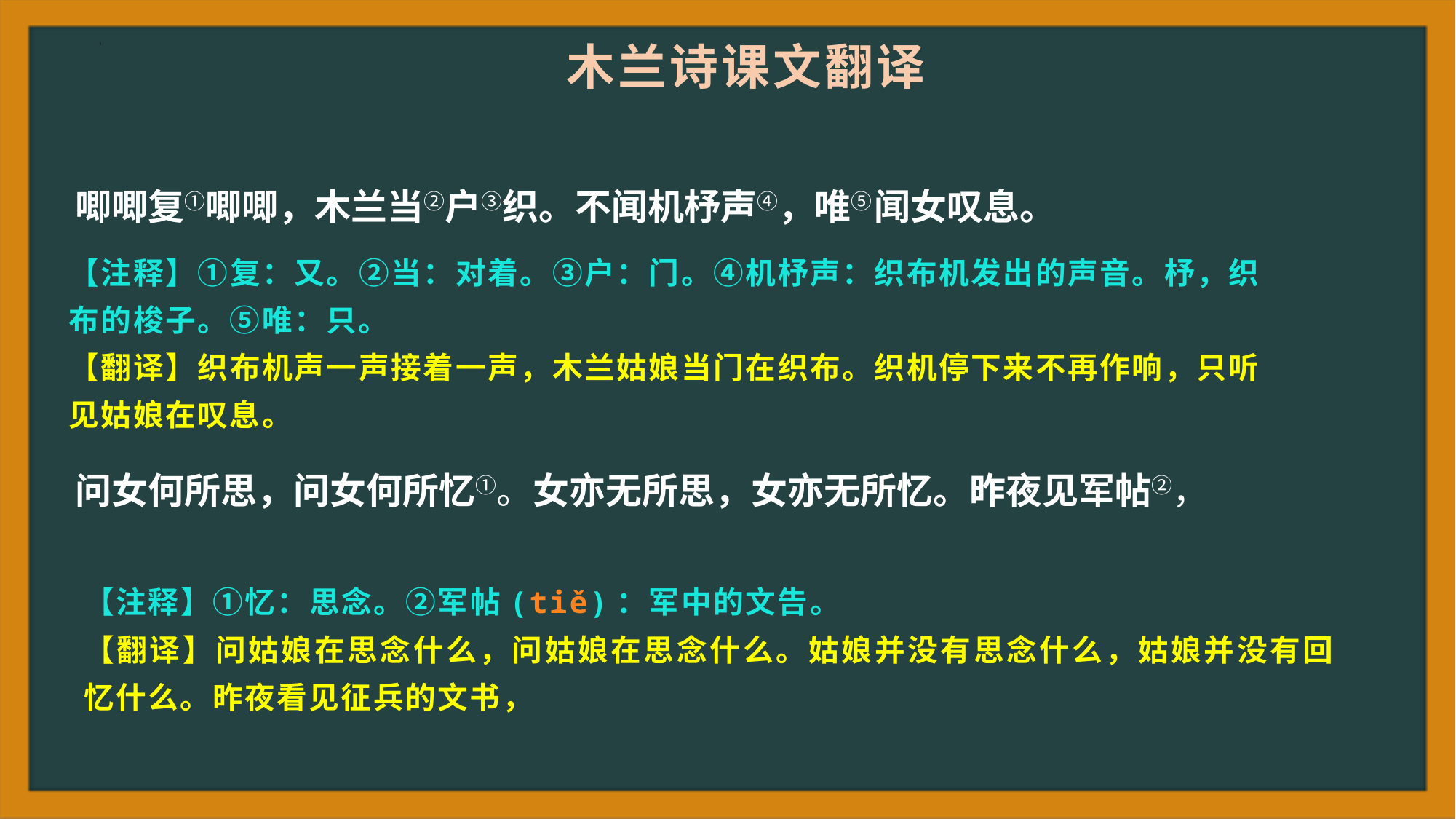

木兰诗课文翻译
唧唧复①唧唧，木兰当②户③织。不闻机杼声④，唯⑤闻女叹息。

问女何所思，问女何所忆①。女亦无所思，女亦无所忆。昨夜见军帖②，
【注释】①复：又。②当：对着。③户：门。④机杼声：织布机发出的声音。杼，织布的梭子。⑤唯：只。
【翻译】织布机声一声接着一声，木兰姑娘当门在织布。织机停下来不再作响，只听见姑娘在叹息。
【注释】①忆：思念。②军帖(tiě)：军中的文告。
【翻译】问姑娘在思念什么，问姑娘在思念什么。姑娘并没有思念什么，姑娘并没有回忆什么。昨夜看见征兵的文书，